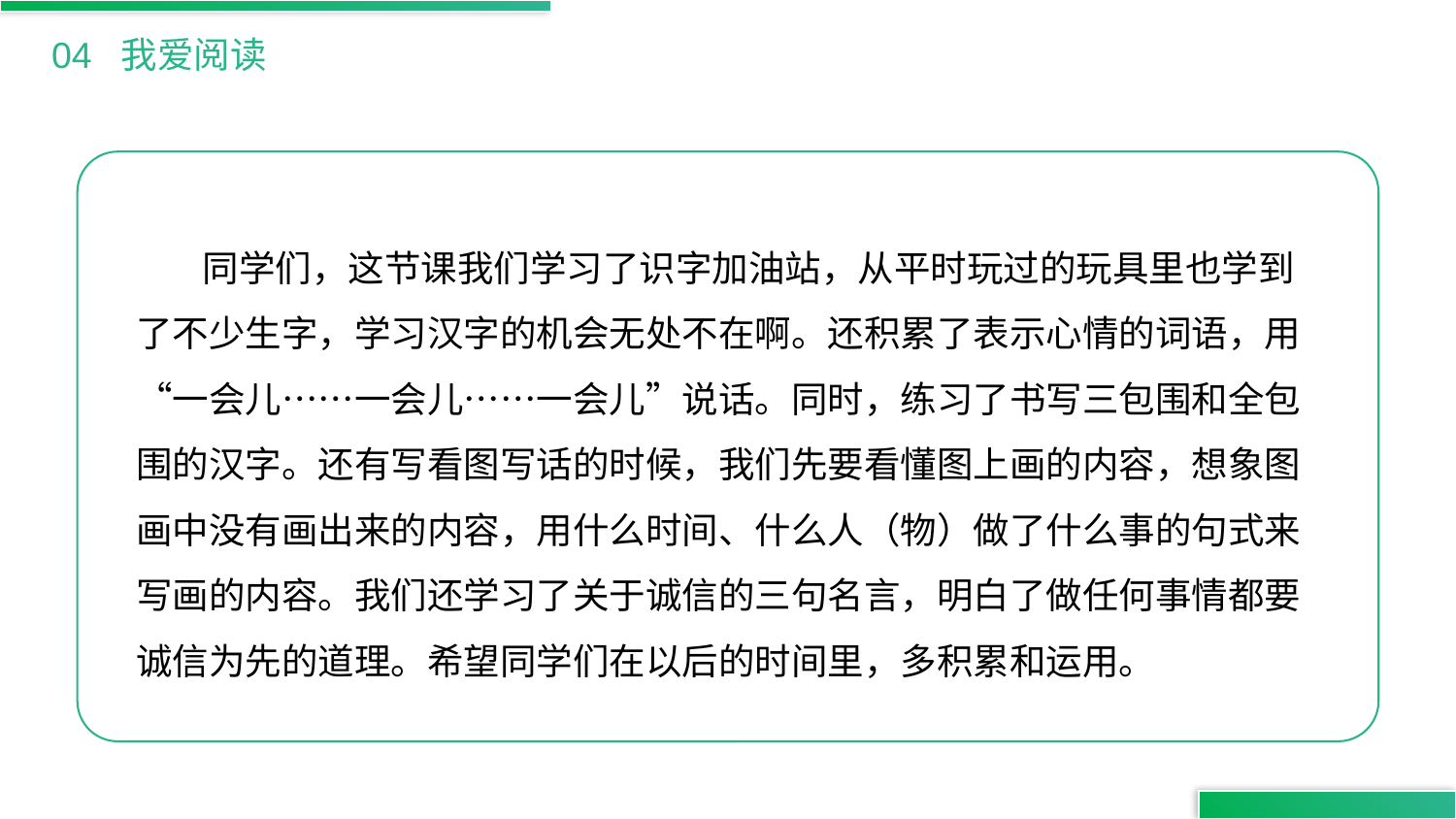

04  我爱阅读
       同学们，这节课我们学习了识字加油站，从平时玩过的玩具里也学到了不少生字，学习汉字的机会无处不在啊。还积累了表示心情的词语，用“一会儿……一会儿……一会儿”说话。同时，练习了书写三包围和全包围的汉字。还有写看图写话的时候，我们先要看懂图上画的内容，想象图画中没有画出来的内容，用什么时间、什么人（物）做了什么事的句式来写画的内容。我们还学习了关于诚信的三句名言，明白了做任何事情都要诚信为先的道理。希望同学们在以后的时间里，多积累和运用。